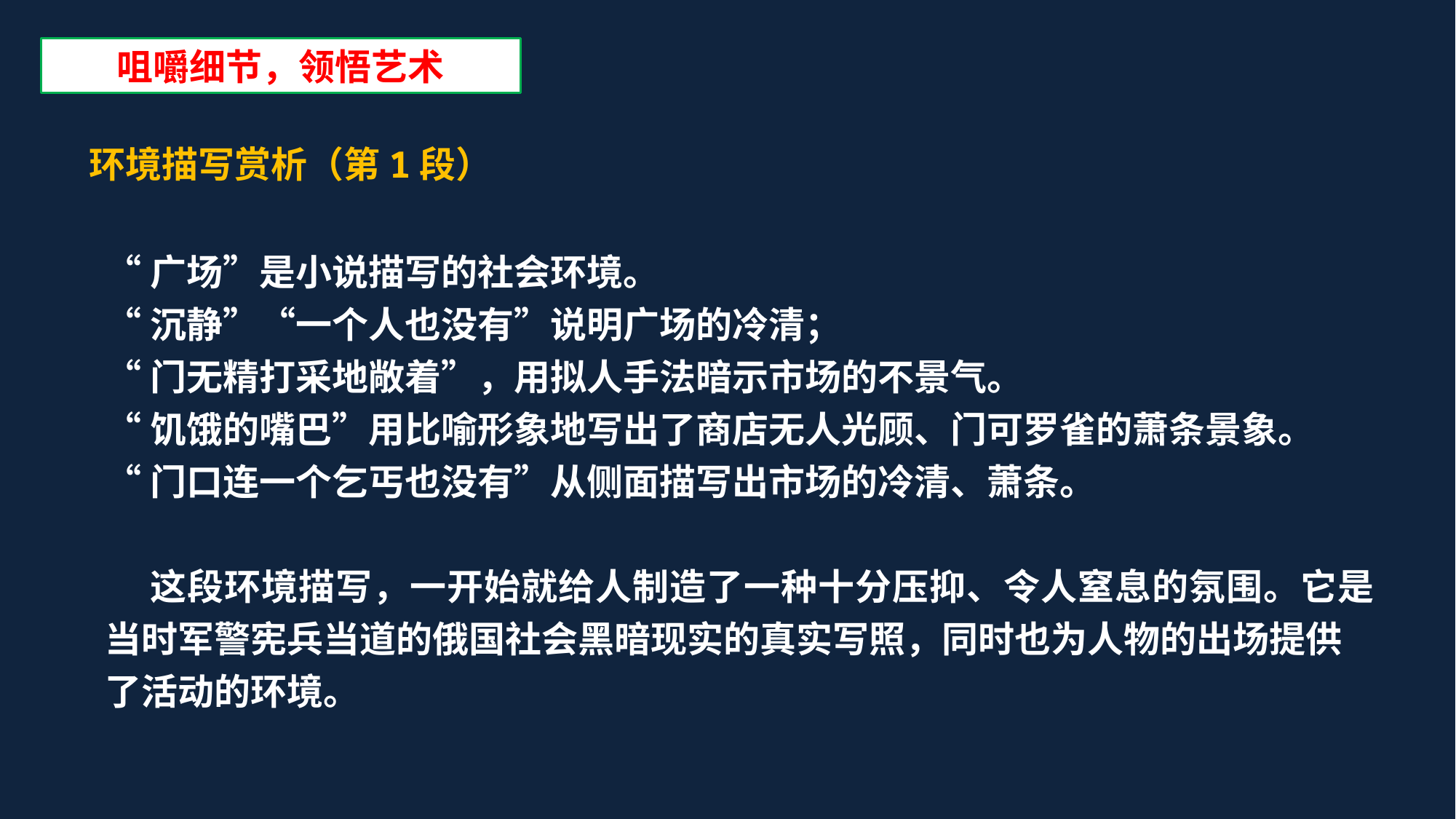

咀嚼细节，领悟艺术
环境描写赏析（第1段）
“广场”是小说描写的社会环境。
“沉静”“一个人也没有”说明广场的冷清；
“门无精打采地敞着”，用拟人手法暗示市场的不景气。
“饥饿的嘴巴”用比喻形象地写出了商店无人光顾、门可罗雀的萧条景象。
“门口连一个乞丐也没有”从侧面描写出市场的冷清、萧条。

    这段环境描写，一开始就给人制造了一种十分压抑、令人窒息的氛围。它是当时军警宪兵当道的俄国社会黑暗现实的真实写照，同时也为人物的出场提供了活动的环境。